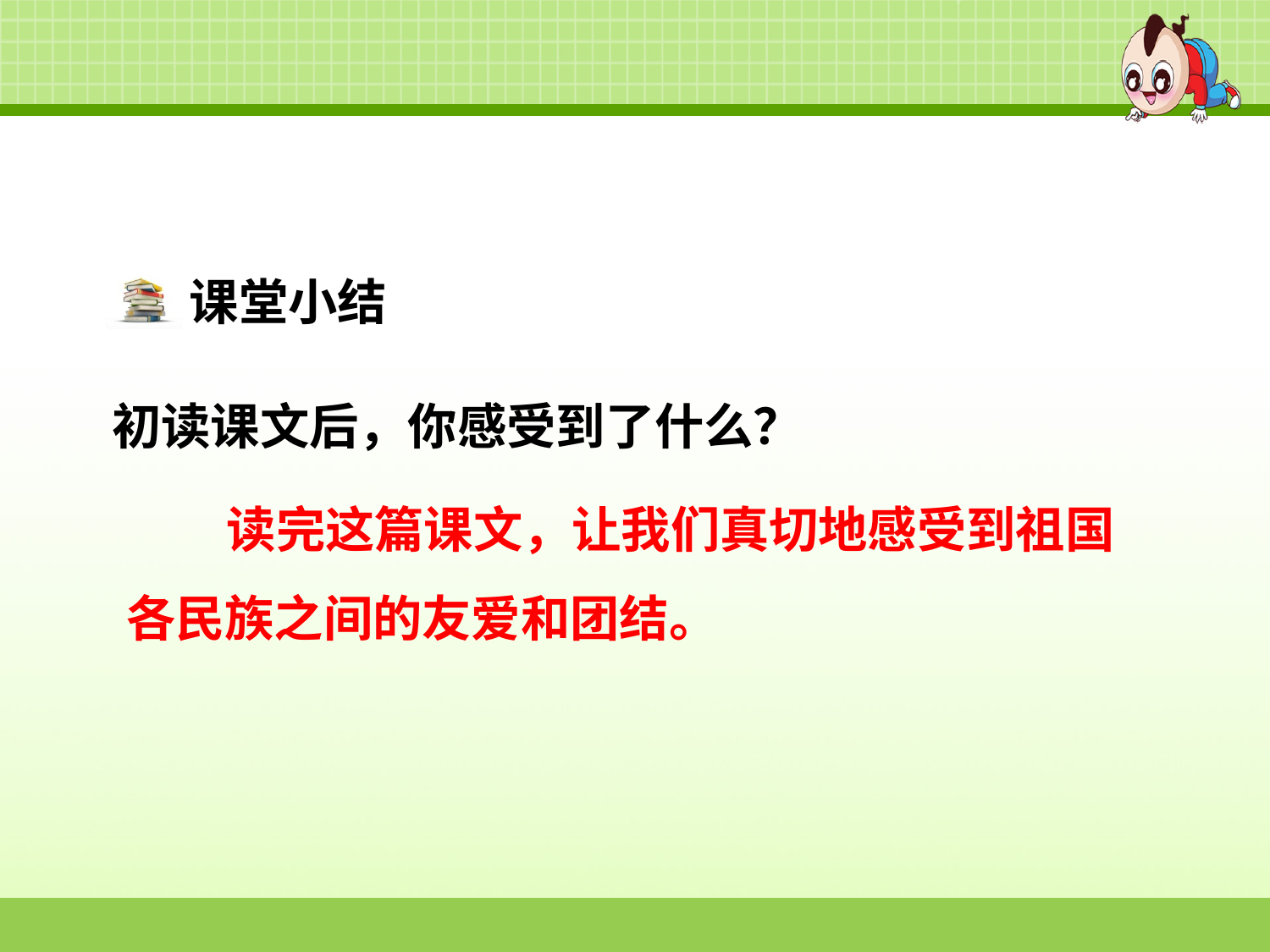

课堂小结

初读课文后，你感受到了什么？
读完这篇课文，让我们真切地感受到祖国各民族之间的友爱和团结。